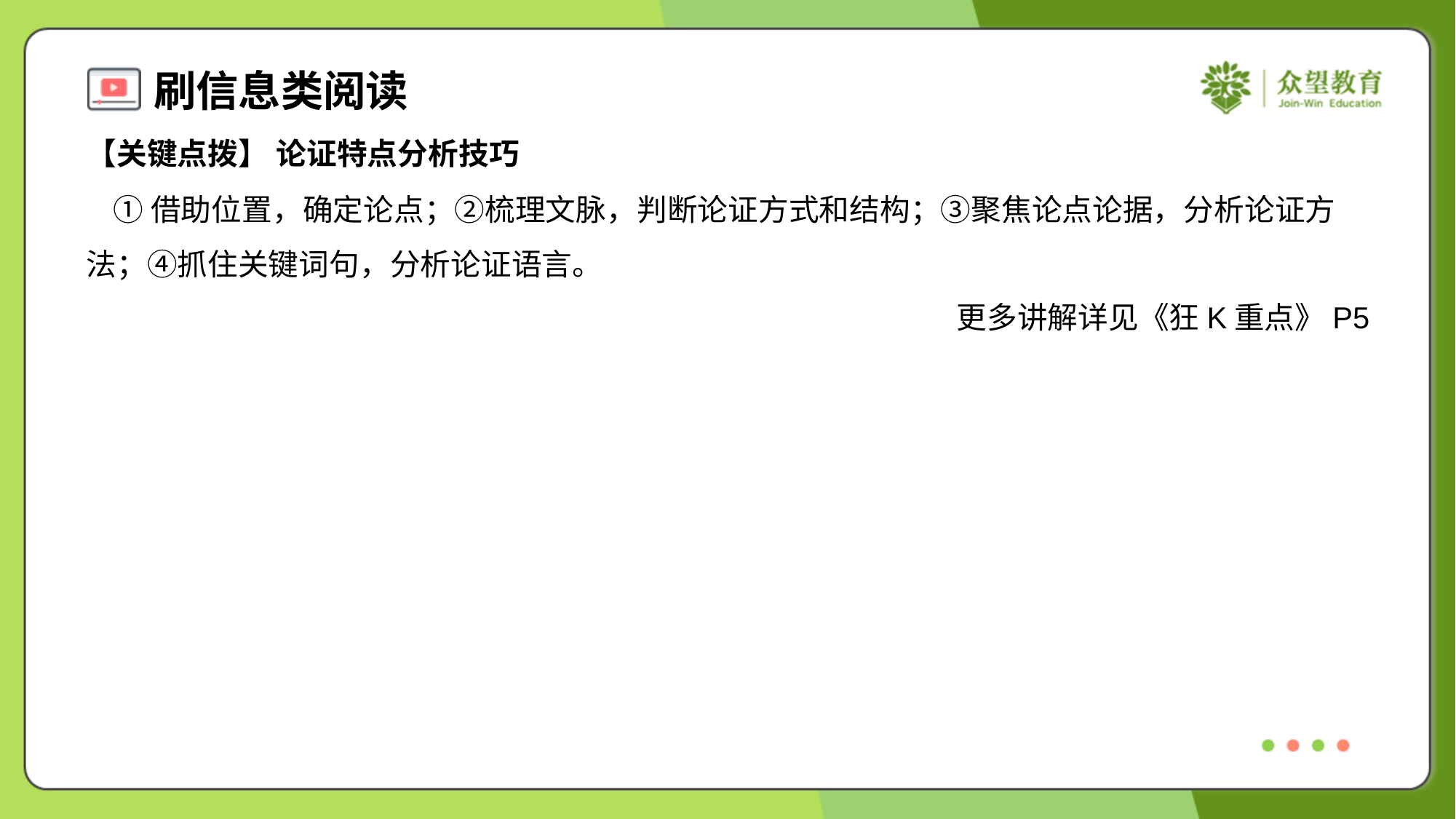

【关键点拨】 论证特点分析技巧
    ①借助位置，确定论点；②梳理文脉，判断论证方式和结构；③聚焦论点论据，分析论证方
法；④抓住关键词句，分析论证语言。
更多讲解详见《狂K重点》P5